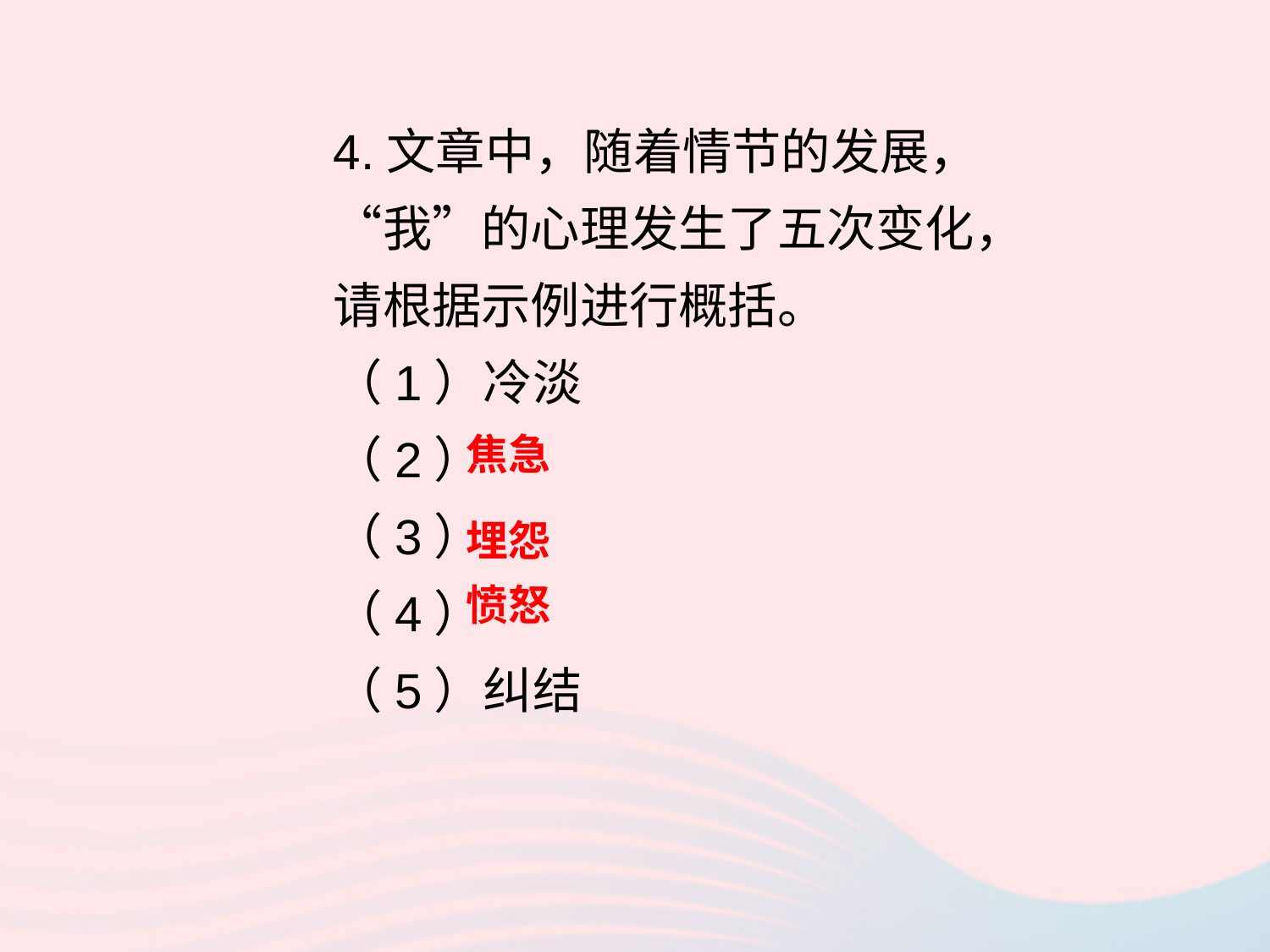

4.文章中，随着情节的发展，“我”的心理发生了五次变化，请根据示例进行概括。
（1）冷淡
（2）
（3）
（4）
（5）纠结
焦急
埋怨
愤怒